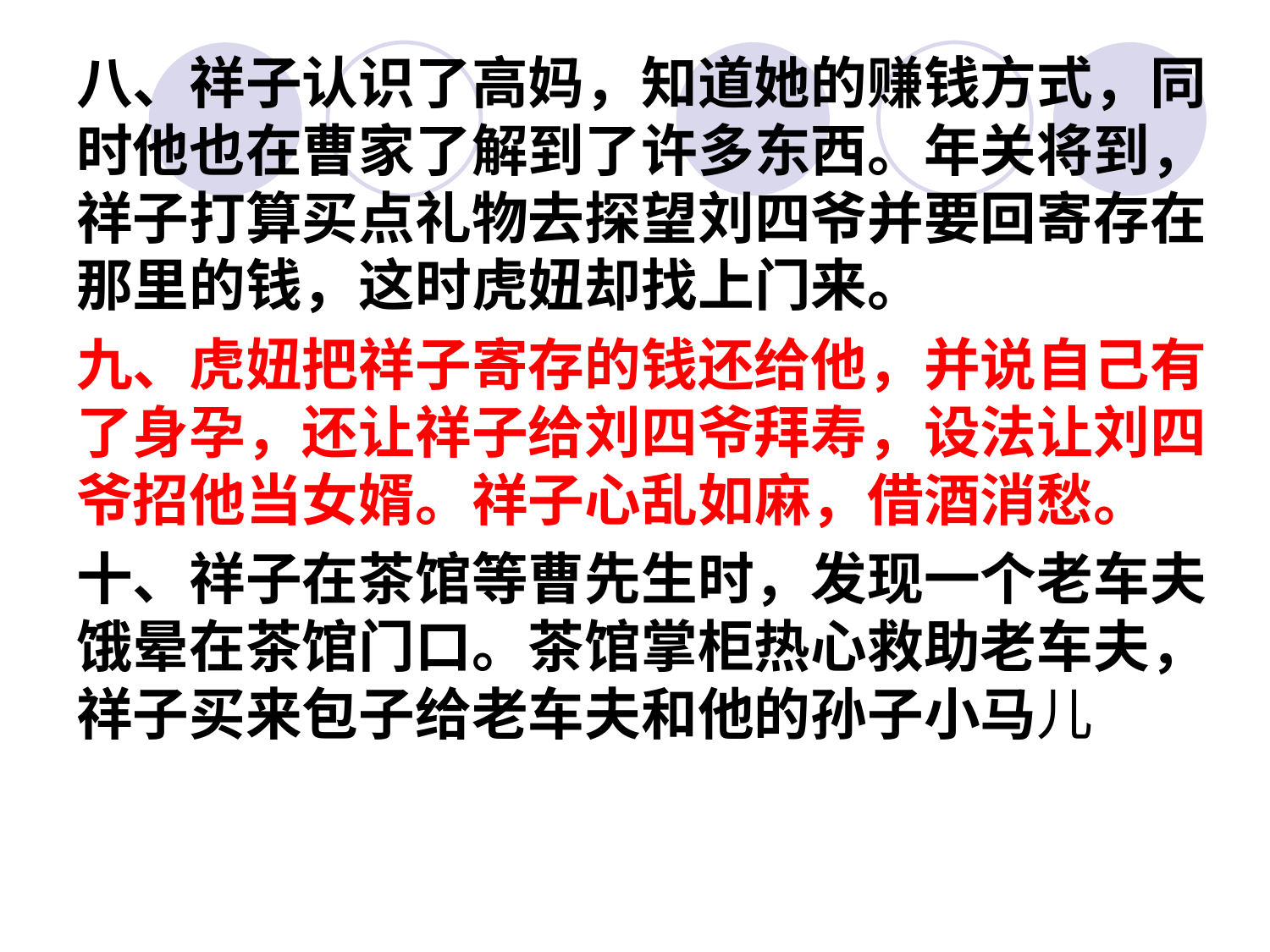

八、祥子认识了高妈，知道她的赚钱方式，同时他也在曹家了解到了许多东西。年关将到，祥子打算买点礼物去探望刘四爷并要回寄存在那里的钱，这时虎妞却找上门来。
九、虎妞把祥子寄存的钱还给他，并说自己有了身孕，还让祥子给刘四爷拜寿，设法让刘四爷招他当女婿。祥子心乱如麻，借酒消愁。
十、祥子在茶馆等曹先生时，发现一个老车夫饿晕在茶馆门口。茶馆掌柜热心救助老车夫，祥子买来包子给老车夫和他的孙子小马儿